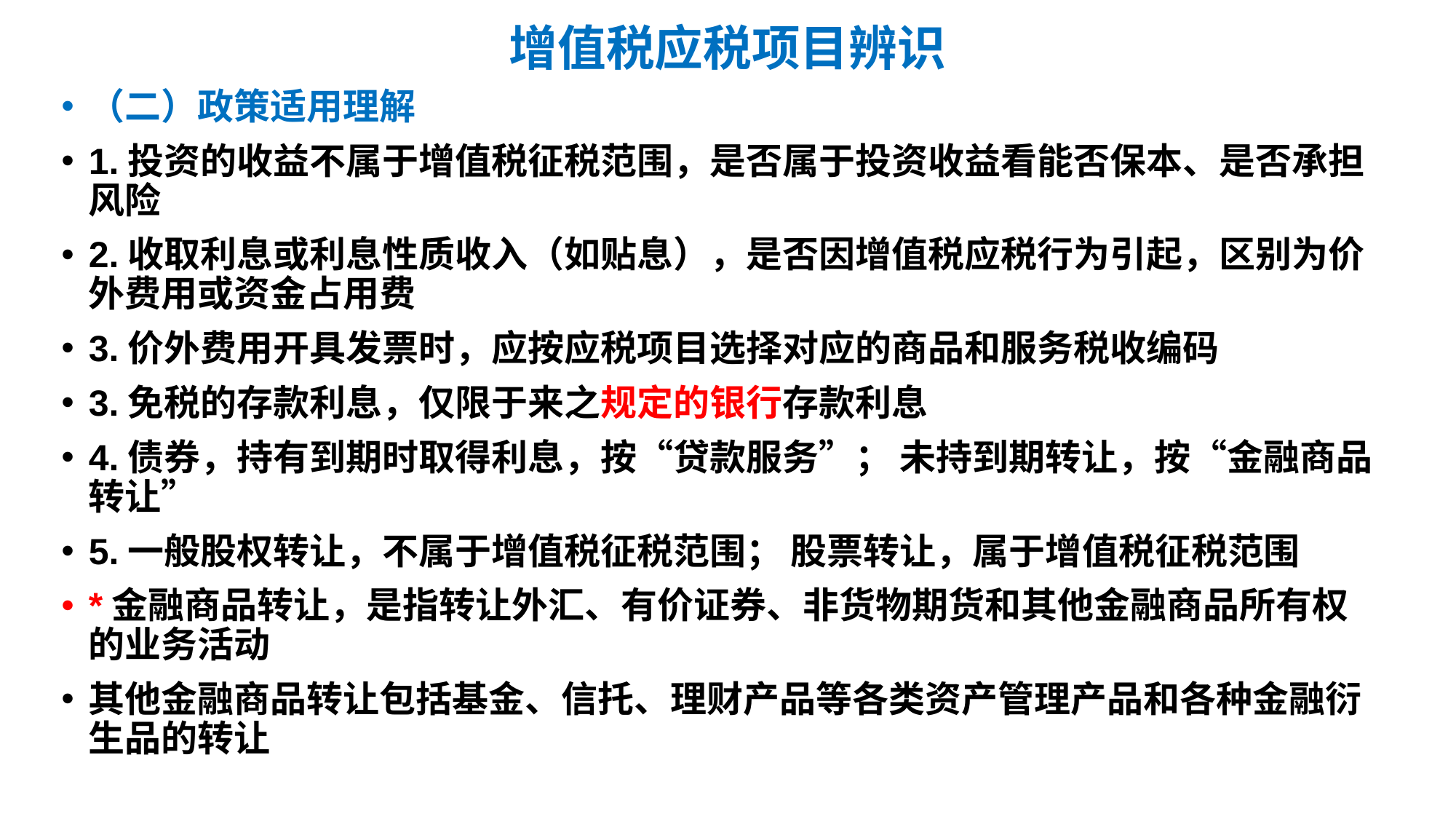

# 增值税应税项目辨识
（二）政策适用理解
1.投资的收益不属于增值税征税范围，是否属于投资收益看能否保本、是否承担风险
2.收取利息或利息性质收入（如贴息），是否因增值税应税行为引起，区别为价外费用或资金占用费
3.价外费用开具发票时，应按应税项目选择对应的商品和服务税收编码
3.免税的存款利息，仅限于来之规定的银行存款利息
4.债券，持有到期时取得利息，按“贷款服务”； 未持到期转让，按“金融商品转让”
5.一般股权转让，不属于增值税征税范围； 股票转让，属于增值税征税范围
*金融商品转让，是指转让外汇、有价证券、非货物期货和其他金融商品所有权的业务活动
其他金融商品转让包括基金、信托、理财产品等各类资产管理产品和各种金融衍生品的转让